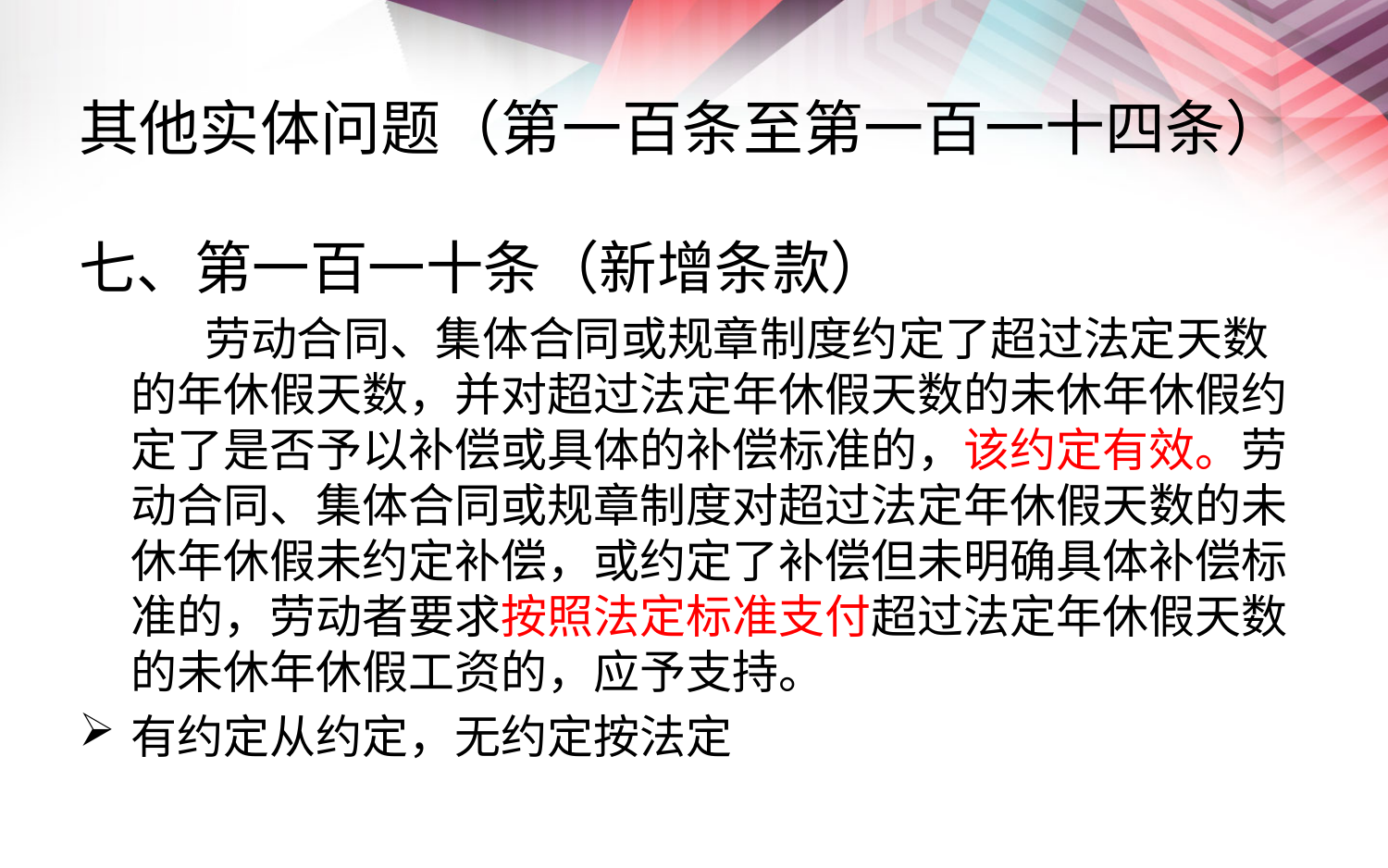

# 其他实体问题（第一百条至第一百一十四条）
七、第一百一十条（新增条款）
           劳动合同、集体合同或规章制度约定了超过法定天数的年休假天数，并对超过法定年休假天数的未休年休假约定了是否予以补偿或具体的补偿标准的，该约定有效。劳动合同、集体合同或规章制度对超过法定年休假天数的未休年休假未约定补偿，或约定了补偿但未明确具体补偿标准的，劳动者要求按照法定标准支付超过法定年休假天数的未休年休假工资的，应予支持。
有约定从约定，无约定按法定